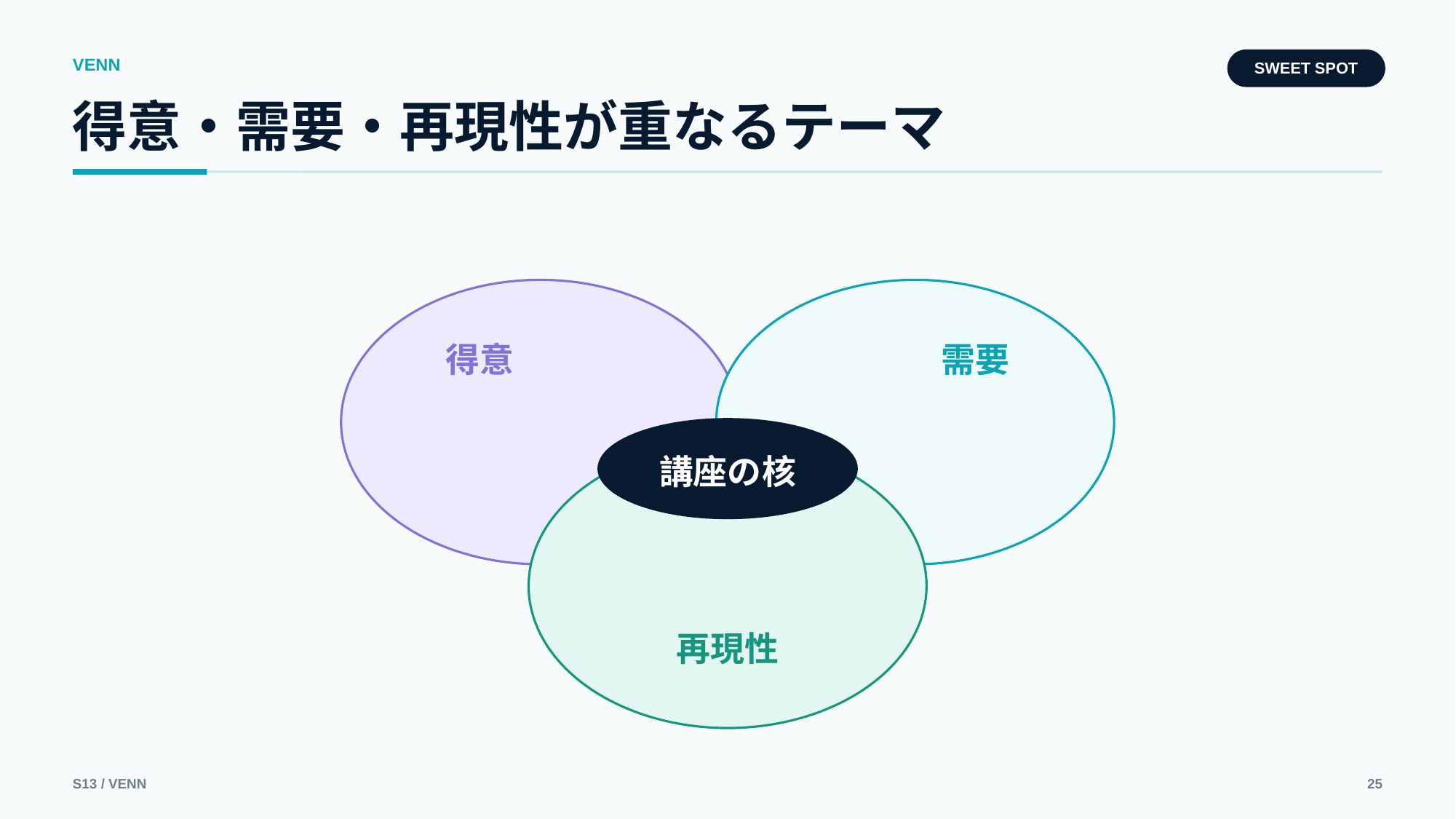

VENN
SWEET SPOT
得意・需要・再現性が重なるテーマ

得意
需要
講座の核

再現性
S13 / VENN
25